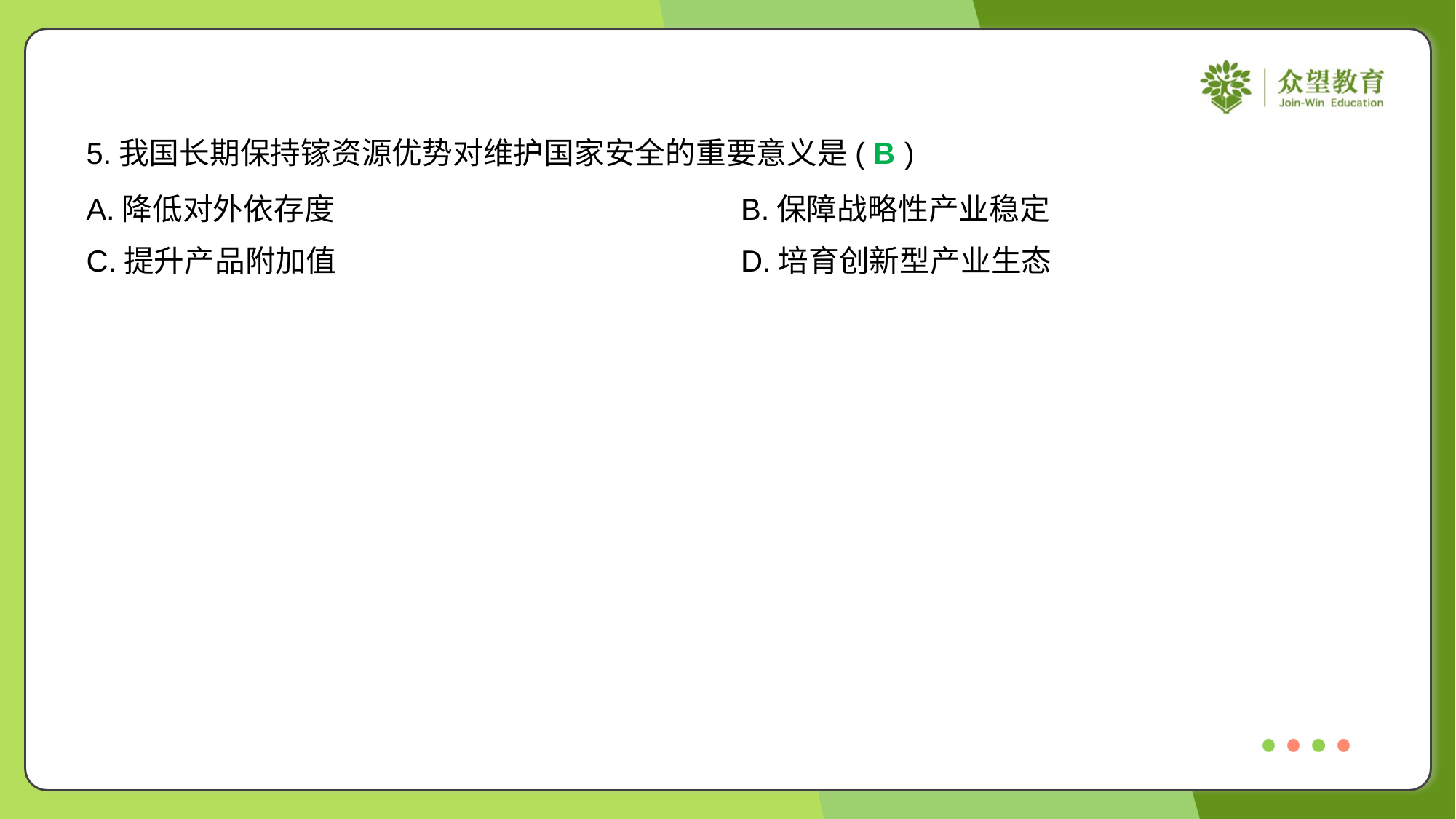

5.我国长期保持镓资源优势对维护国家安全的重要意义是(     )
B
A.降低对外依存度	B.保障战略性产业稳定
C.提升产品附加值	D.培育创新型产业生态